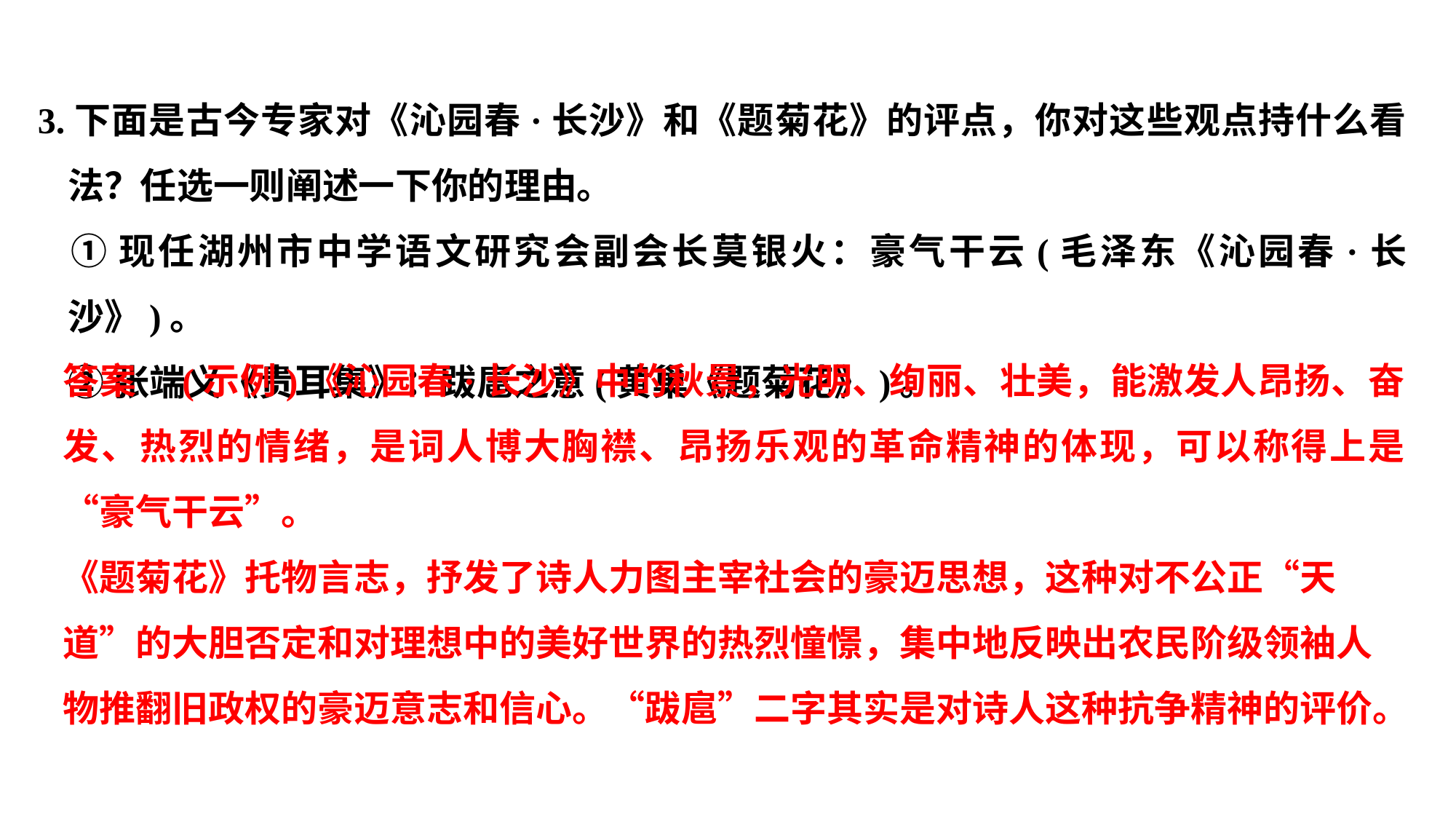

3.下面是古今专家对《沁园春·长沙》和《题菊花》的评点，你对这些观点持什么看法？任选一则阐述一下你的理由。
	①现任湖州市中学语文研究会副会长莫银火：豪气干云(毛泽东《沁园春·长沙》)。
	②张端义《贵耳集》：跋扈之意(黄巢《题菊花》)。
答案　(示例)《沁园春·长沙》中的秋景，光明、绚丽、壮美，能激发人昂扬、奋发、热烈的情绪，是词人博大胸襟、昂扬乐观的革命精神的体现，可以称得上是“豪气干云”。
《题菊花》托物言志，抒发了诗人力图主宰社会的豪迈思想，这种对不公正“天道”的大胆否定和对理想中的美好世界的热烈憧憬，集中地反映出农民阶级领袖人物推翻旧政权的豪迈意志和信心。“跋扈”二字其实是对诗人这种抗争精神的评价。